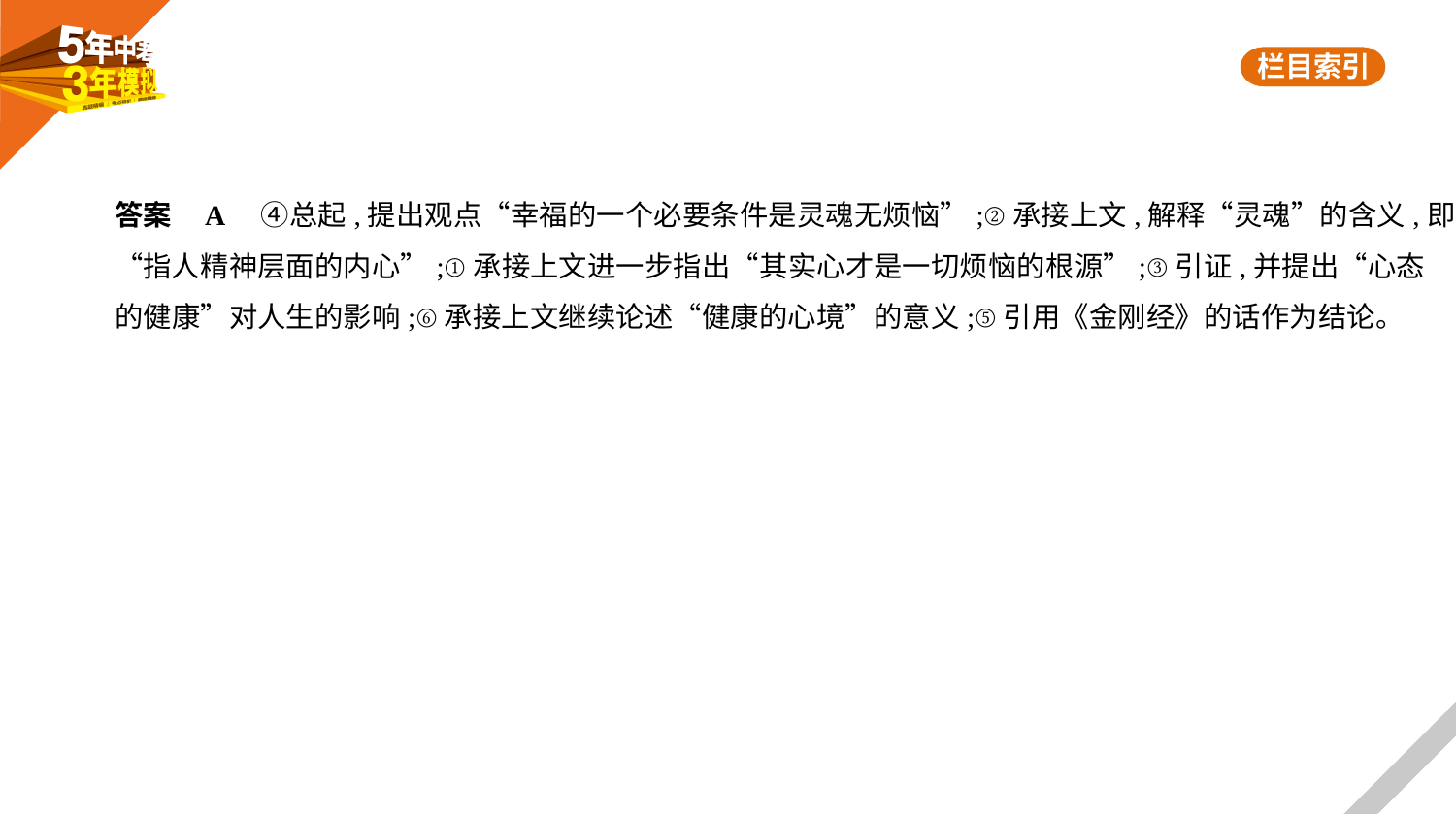

答案    A　④总起,提出观点“幸福的一个必要条件是灵魂无烦恼”;②承接上文,解释“灵魂”的含义,即
“指人精神层面的内心”;①承接上文进一步指出“其实心才是一切烦恼的根源”;③引证,并提出“心态
的健康”对人生的影响;⑥承接上文继续论述“健康的心境”的意义;⑤引用《金刚经》的话作为结论。